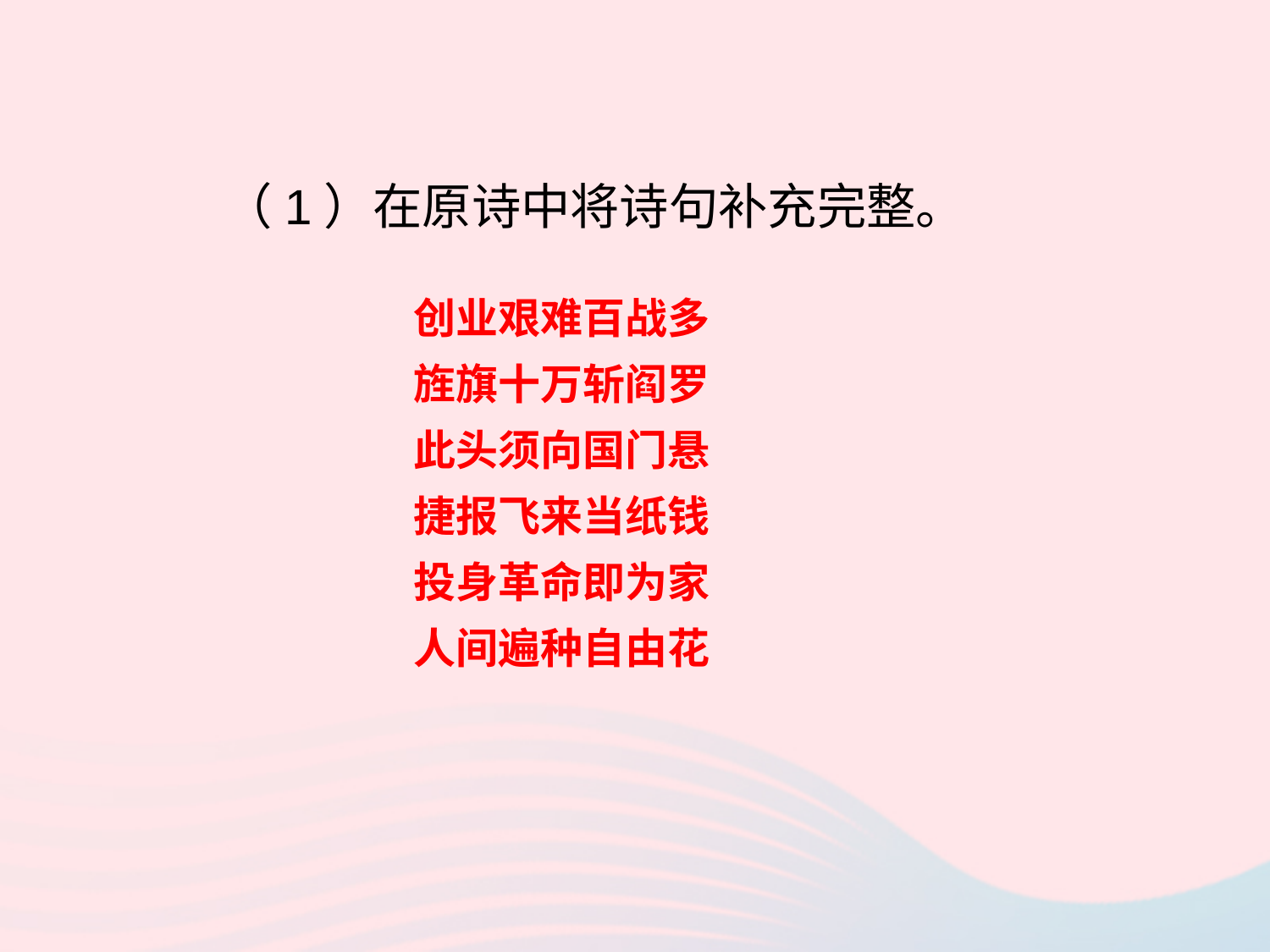

（1）在原诗中将诗句补充完整。
创业艰难百战多
旌旗十万斩阎罗
此头须向国门悬
捷报飞来当纸钱
投身革命即为家
人间遍种自由花